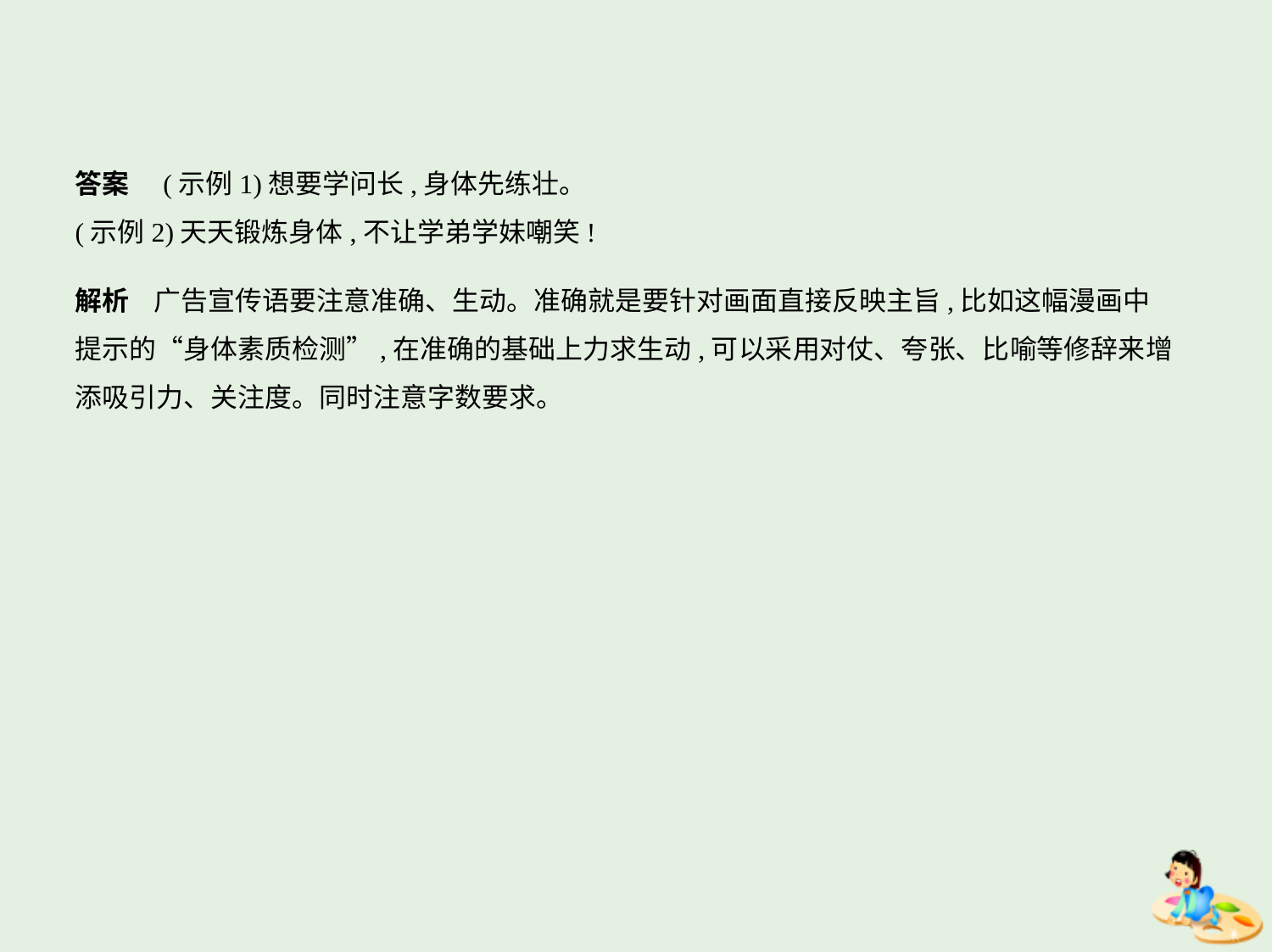

答案　(示例1)想要学问长,身体先练壮。
(示例2)天天锻炼身体,不让学弟学妹嘲笑!
解析    广告宣传语要注意准确、生动。准确就是要针对画面直接反映主旨,比如这幅漫画中
提示的“身体素质检测”,在准确的基础上力求生动,可以采用对仗、夸张、比喻等修辞来增
添吸引力、关注度。同时注意字数要求。